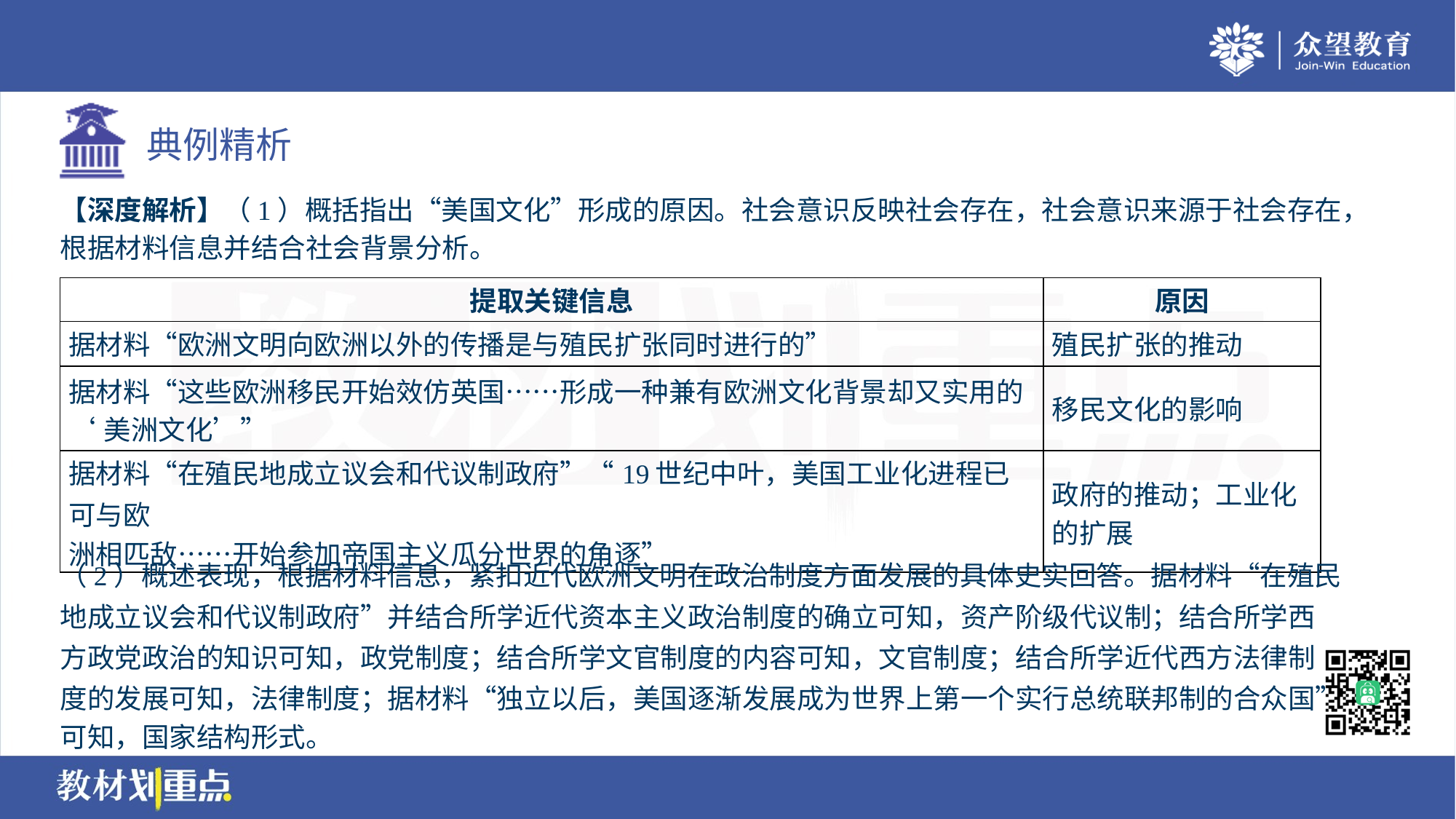

【深度解析】（1）概括指出“美国文化”形成的原因。社会意识反映社会存在，社会意识来源于社会存在，
根据材料信息并结合社会背景分析。
| 提取关键信息 | 原因 |
| --- | --- |
| 据材料“欧洲文明向欧洲以外的传播是与殖民扩张同时进行的” | 殖民扩张的推动 |
| 据材料“这些欧洲移民开始效仿英国……形成一种兼有欧洲文化背景却又实用的 ‘美洲文化’” | 移民文化的影响 |
| 据材料“在殖民地成立议会和代议制政府”“19世纪中叶，美国工业化进程已可与欧 洲相匹敌……开始参加帝国主义瓜分世界的角逐” | 政府的推动；工业化 的扩展 |
（2）概述表现，根据材料信息，紧扣近代欧洲文明在政治制度方面发展的具体史实回答。据材料“在殖民
地成立议会和代议制政府”并结合所学近代资本主义政治制度的确立可知，资产阶级代议制；结合所学西
方政党政治的知识可知，政党制度；结合所学文官制度的内容可知，文官制度；结合所学近代西方法律制
度的发展可知，法律制度；据材料“独立以后，美国逐渐发展成为世界上第一个实行总统联邦制的合众国”
可知，国家结构形式。